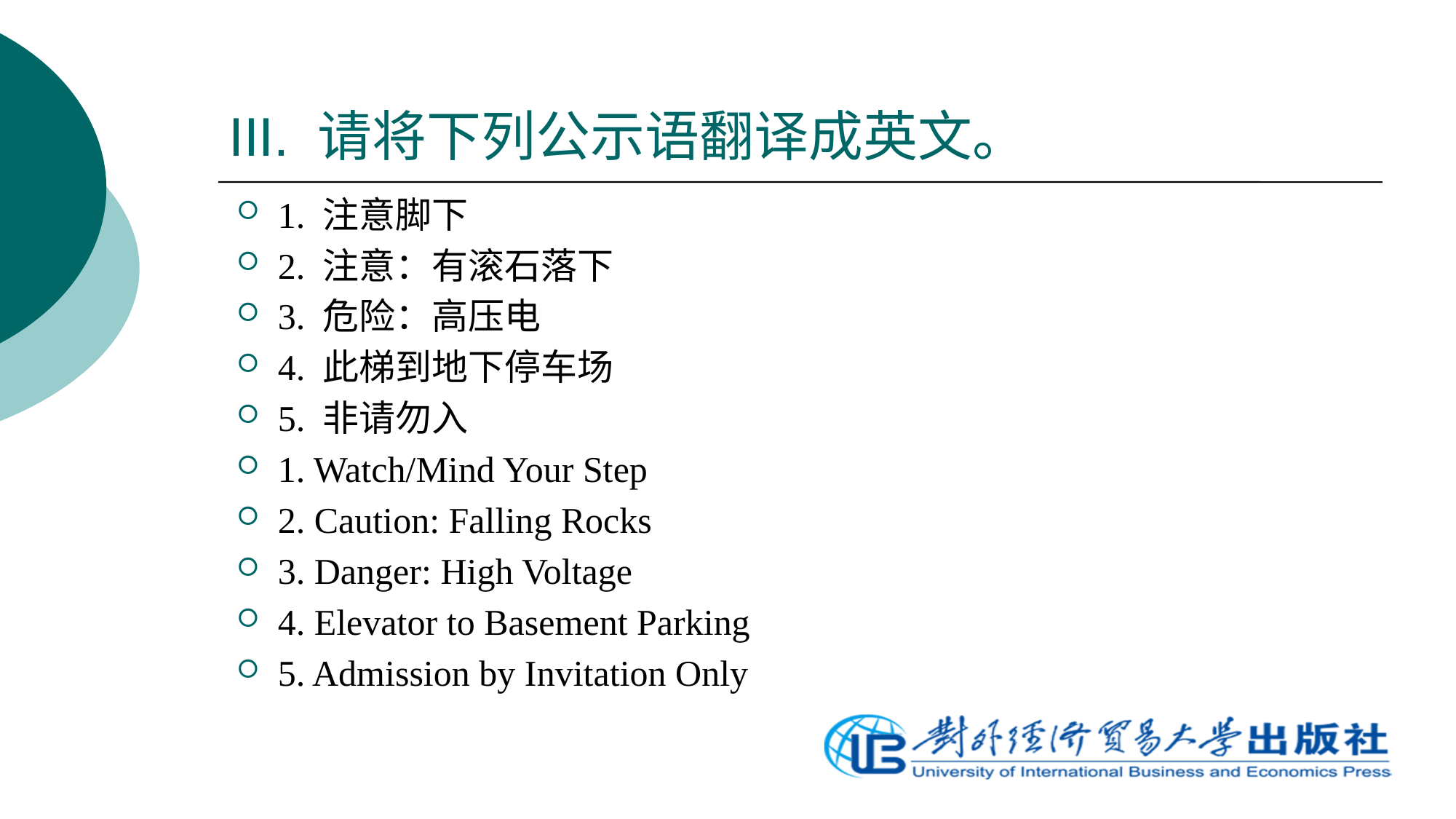

# III. 请将下列公示语翻译成英文。
1. 注意脚下
2. 注意：有滚石落下
3. 危险：高压电
4. 此梯到地下停车场
5. 非请勿入
1. Watch/Mind Your Step
2. Caution: Falling Rocks
3. Danger: High Voltage
4. Elevator to Basement Parking
5. Admission by Invitation Only